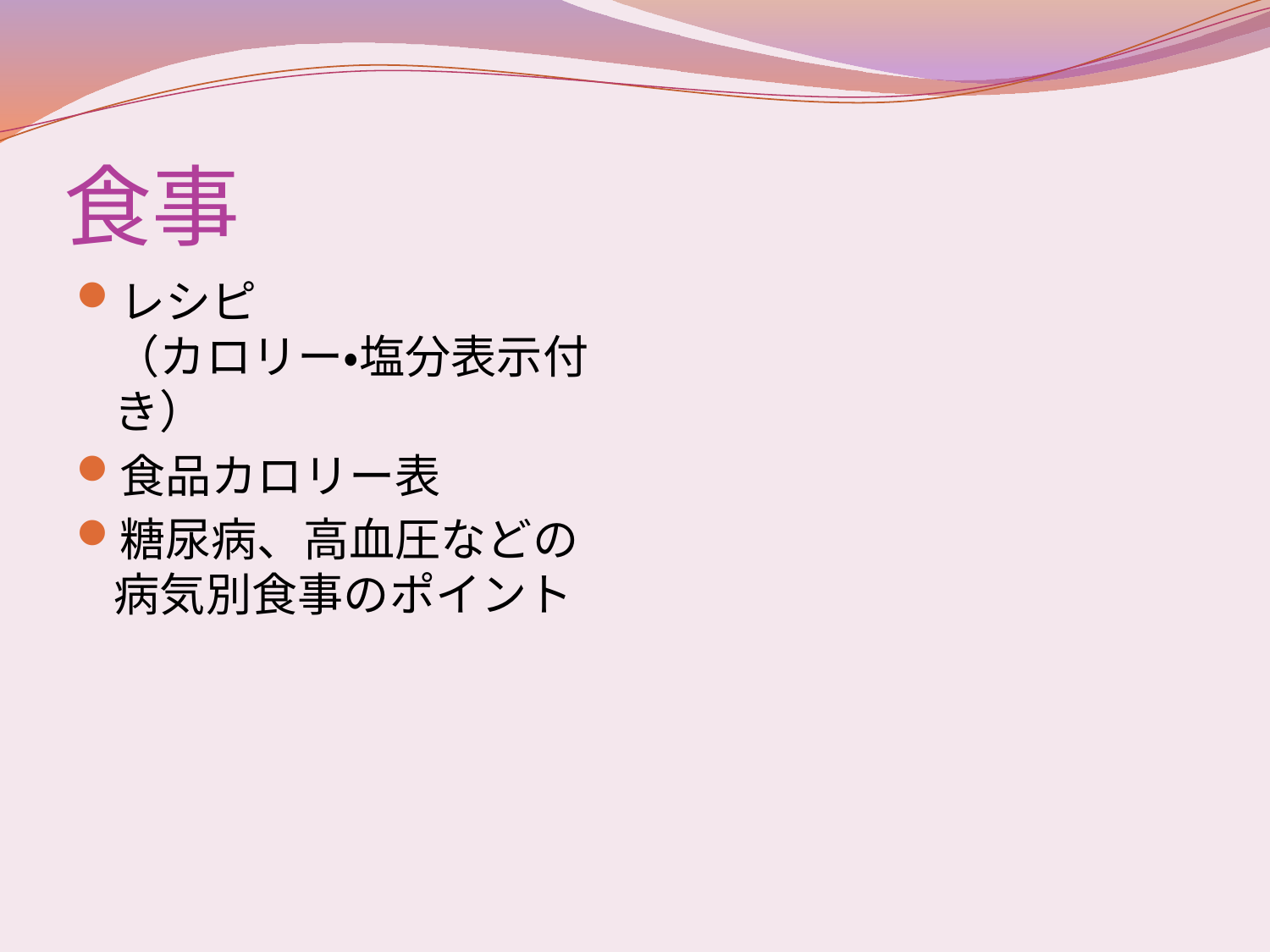

# 食事
レシピ
（カロリー・塩分表示付き）
食品カロリー表
糖尿病、高血圧などの
病気別食事のポイント